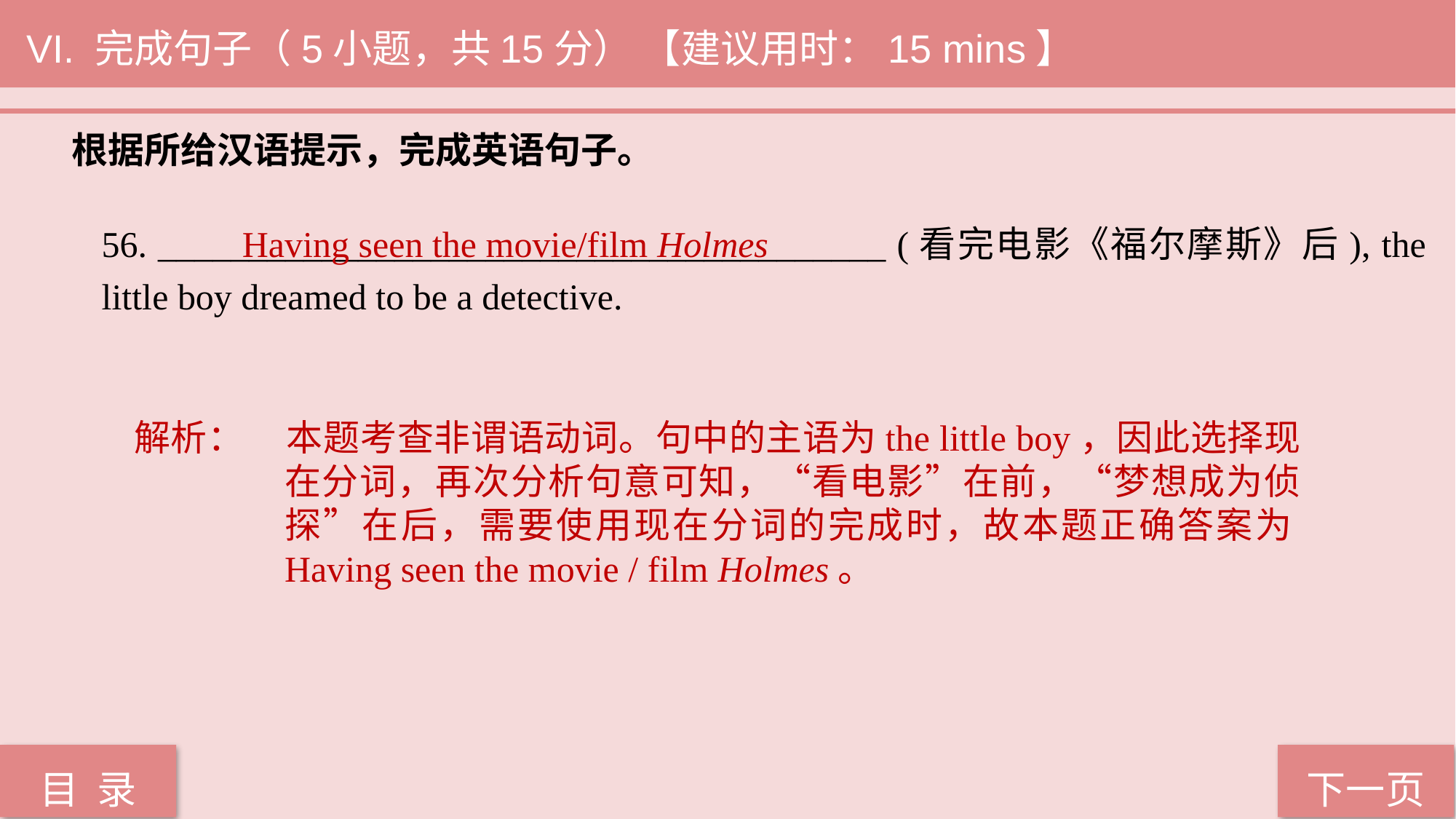

VI. 完成句子（5小题，共15分） 【建议用时：15 mins】
根据所给汉语提示，完成英语句子。
Having seen the movie/film Holmes
56. ________________________________________ (看完电影《福尔摩斯》后), the little boy dreamed to be a detective.
解析：	本题考查非谓语动词。句中的主语为the little boy，因此选择现在分词，再次分析句意可知，“看电影”在前，“梦想成为侦探”在后，需要使用现在分词的完成时，故本题正确答案为Having seen the movie / film Holmes。